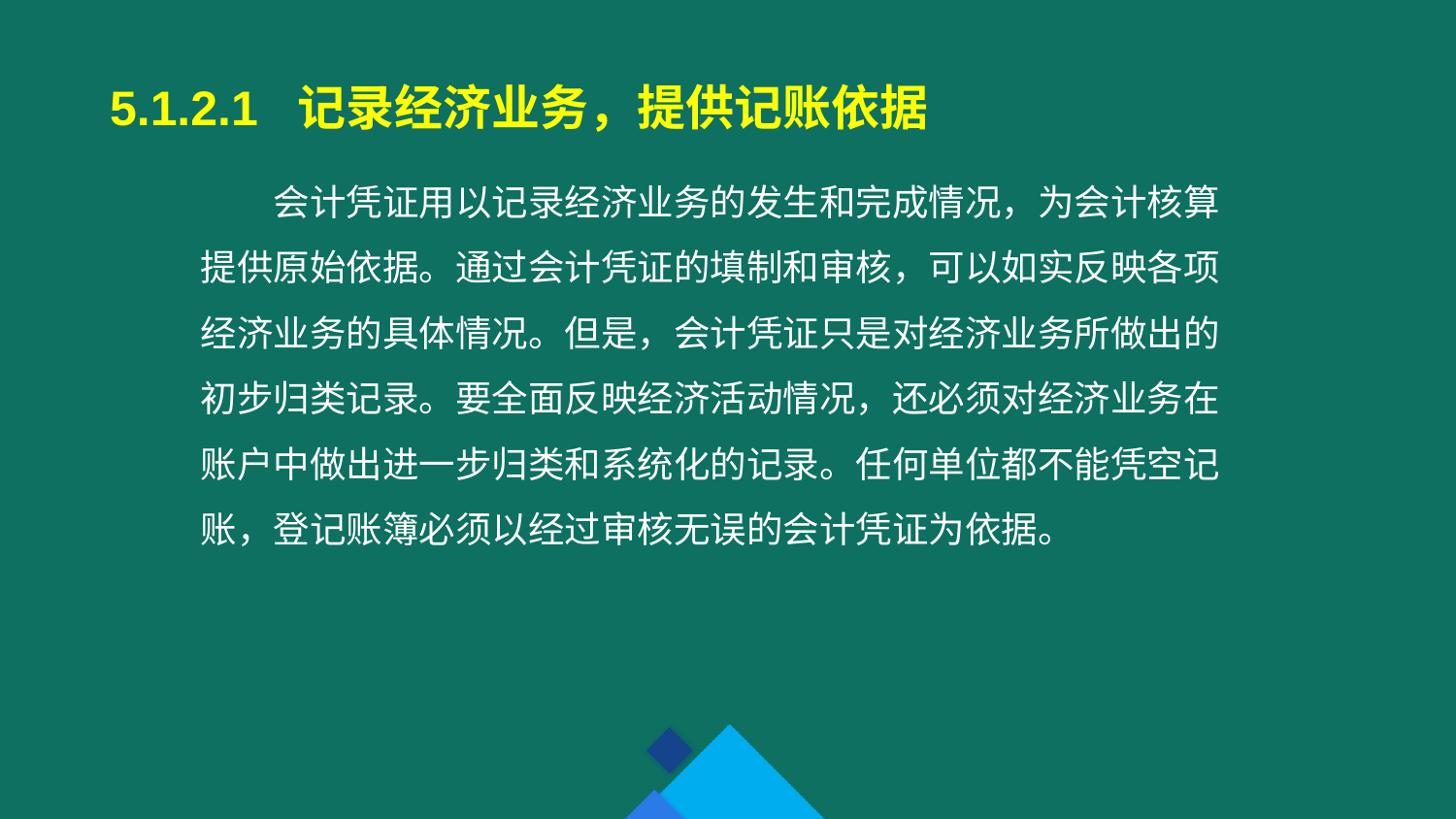

5.1.2.1  记录经济业务，提供记账依据
会计凭证用以记录经济业务的发生和完成情况，为会计核算提供原始依据。通过会计凭证的填制和审核，可以如实反映各项经济业务的具体情况。但是，会计凭证只是对经济业务所做出的初步归类记录。要全面反映经济活动情况，还必须对经济业务在账户中做出进一步归类和系统化的记录。任何单位都不能凭空记账，登记账簿必须以经过审核无误的会计凭证为依据。